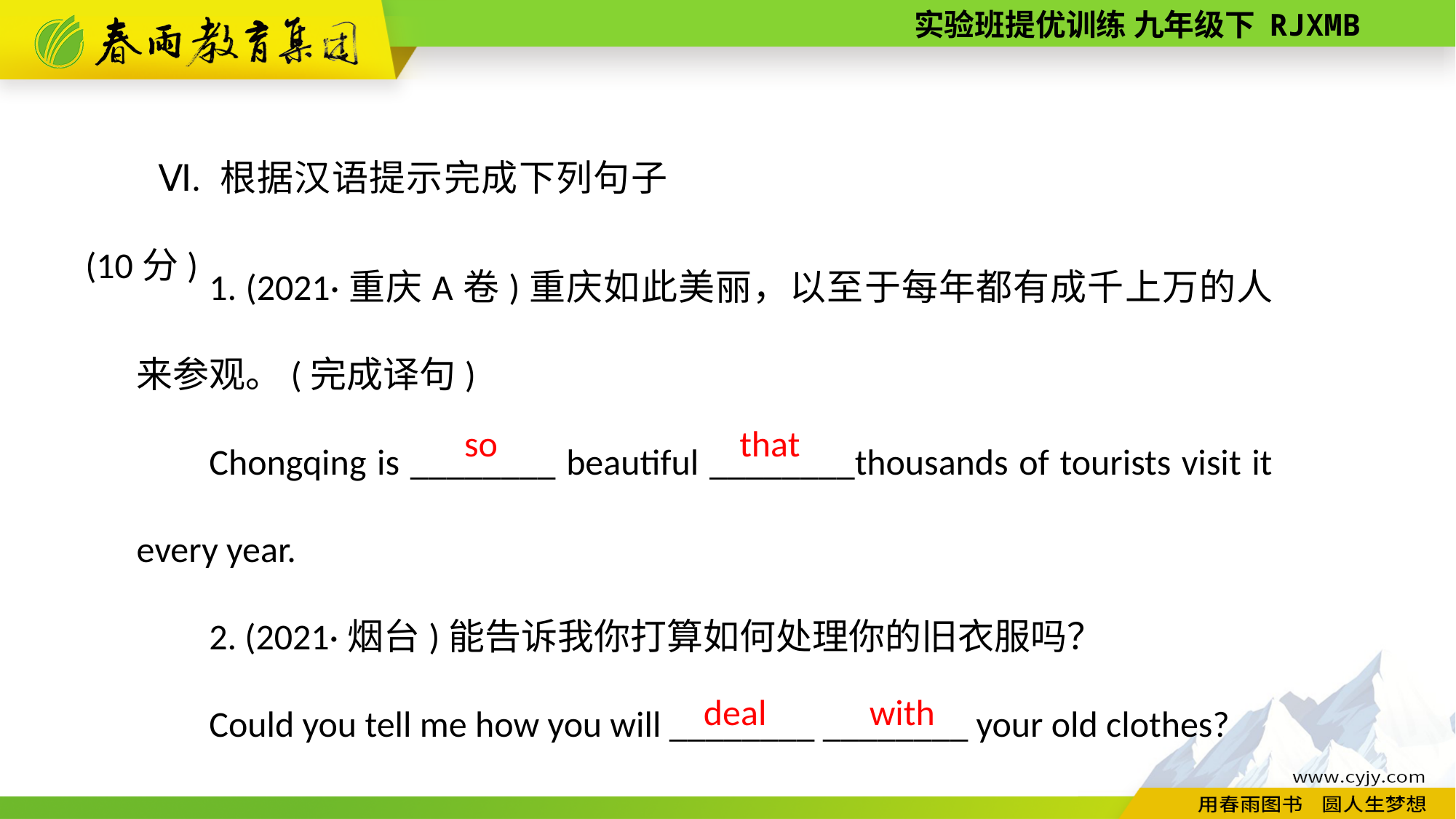

Ⅵ. 根据汉语提示完成下列句子(10分)
1. (2021·重庆A卷)重庆如此美丽，以至于每年都有成千上万的人来参观。(完成译句)
Chongqing is ________ beautiful ________thousands of tourists visit it every year.
2. (2021·烟台)能告诉我你打算如何处理你的旧衣服吗？
Could you tell me how you will ________ ________ your old clothes?
that
so
deal
with